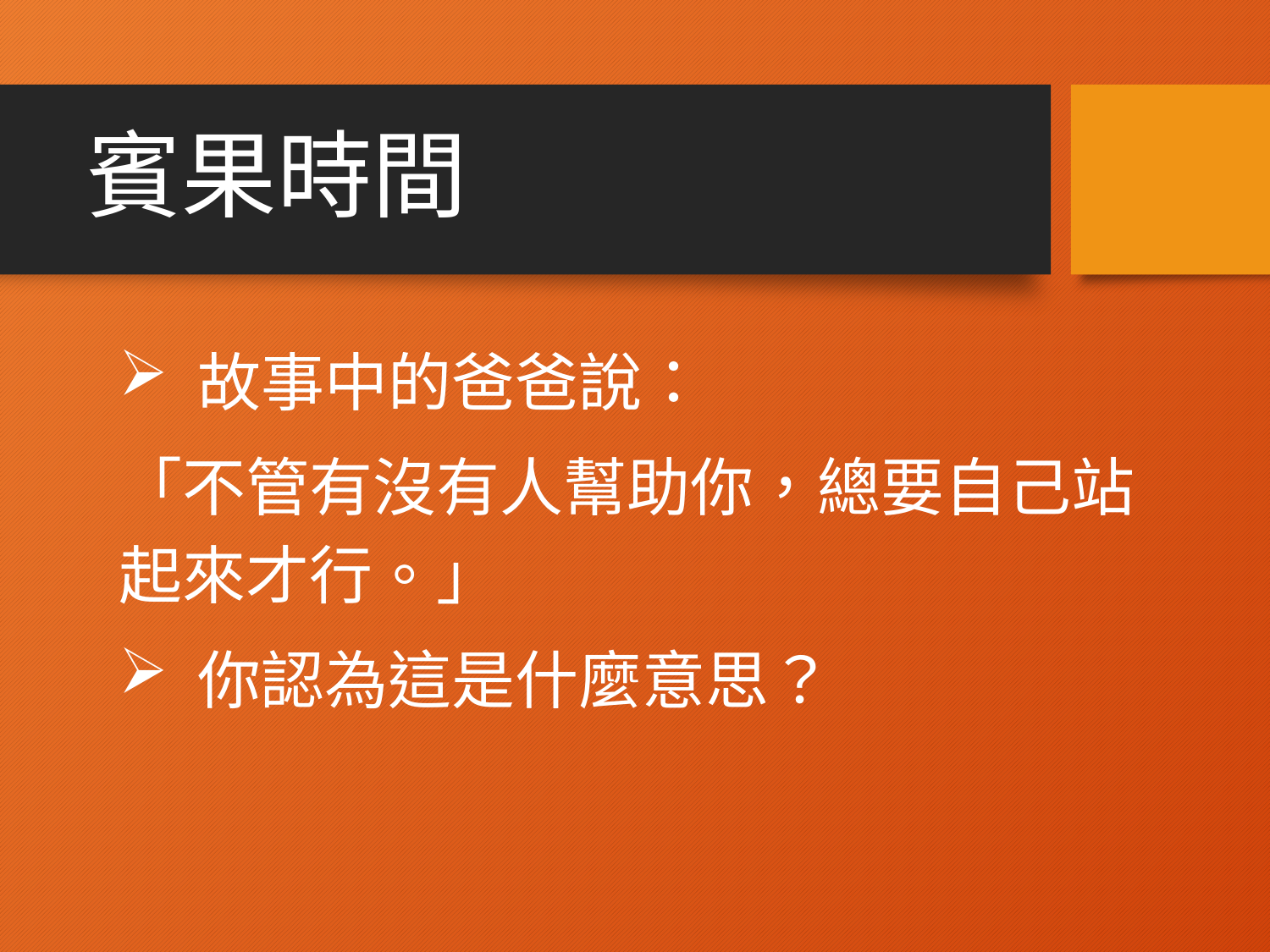

# 賓果時間
故事中的爸爸說：
「不管有沒有人幫助你，總要自己站起來才行。」
你認為這是什麼意思？